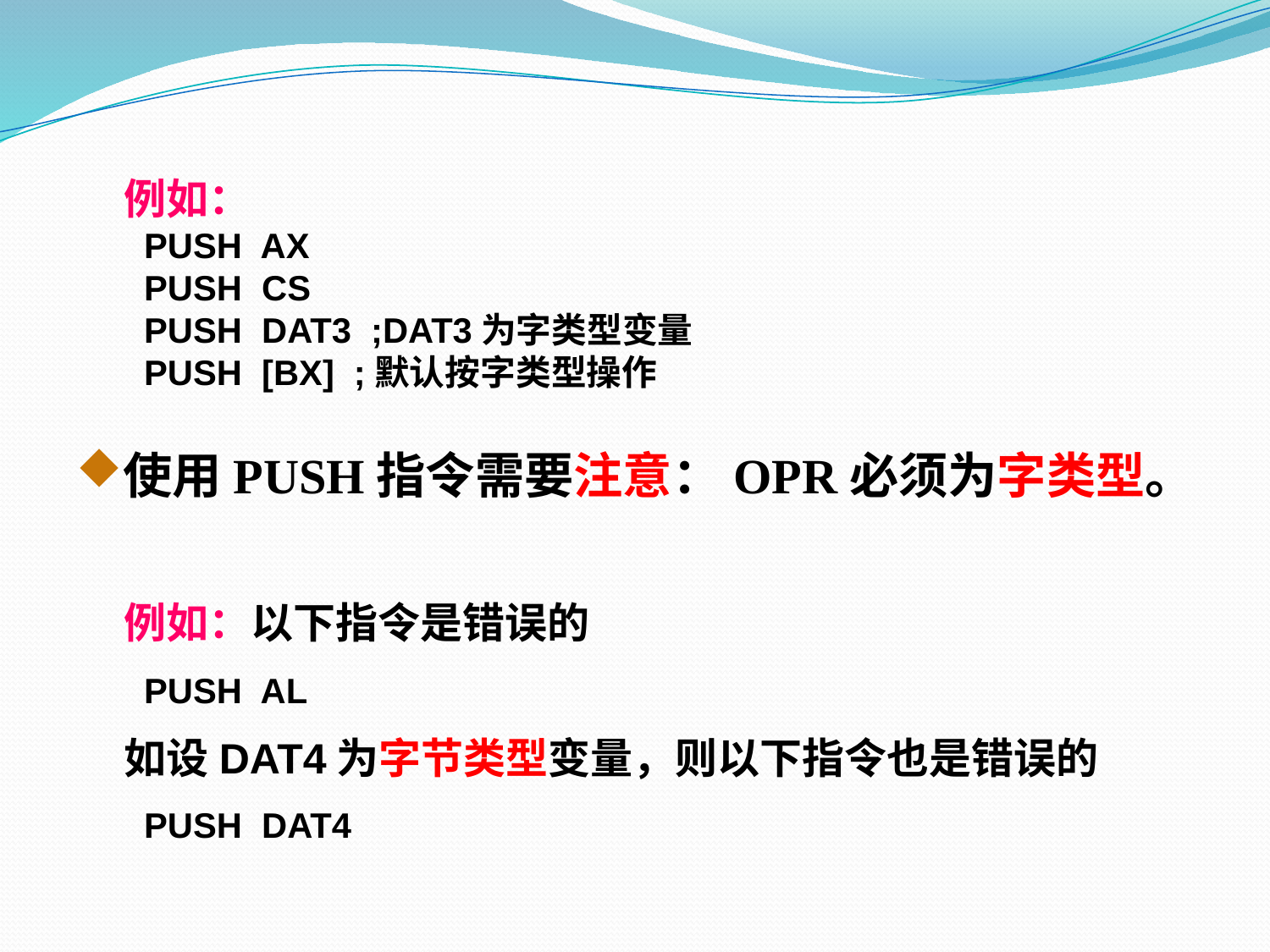

例如：
       PUSH  AX
       PUSH  CS
       PUSH  DAT3  ;DAT3为字类型变量
       PUSH  [BX]  ;默认按字类型操作

使用PUSH指令需要注意：OPR必须为字类型。

    例如：以下指令是错误的

       PUSH  AL

    如设DAT4为字节类型变量，则以下指令也是错误的

       PUSH  DAT4